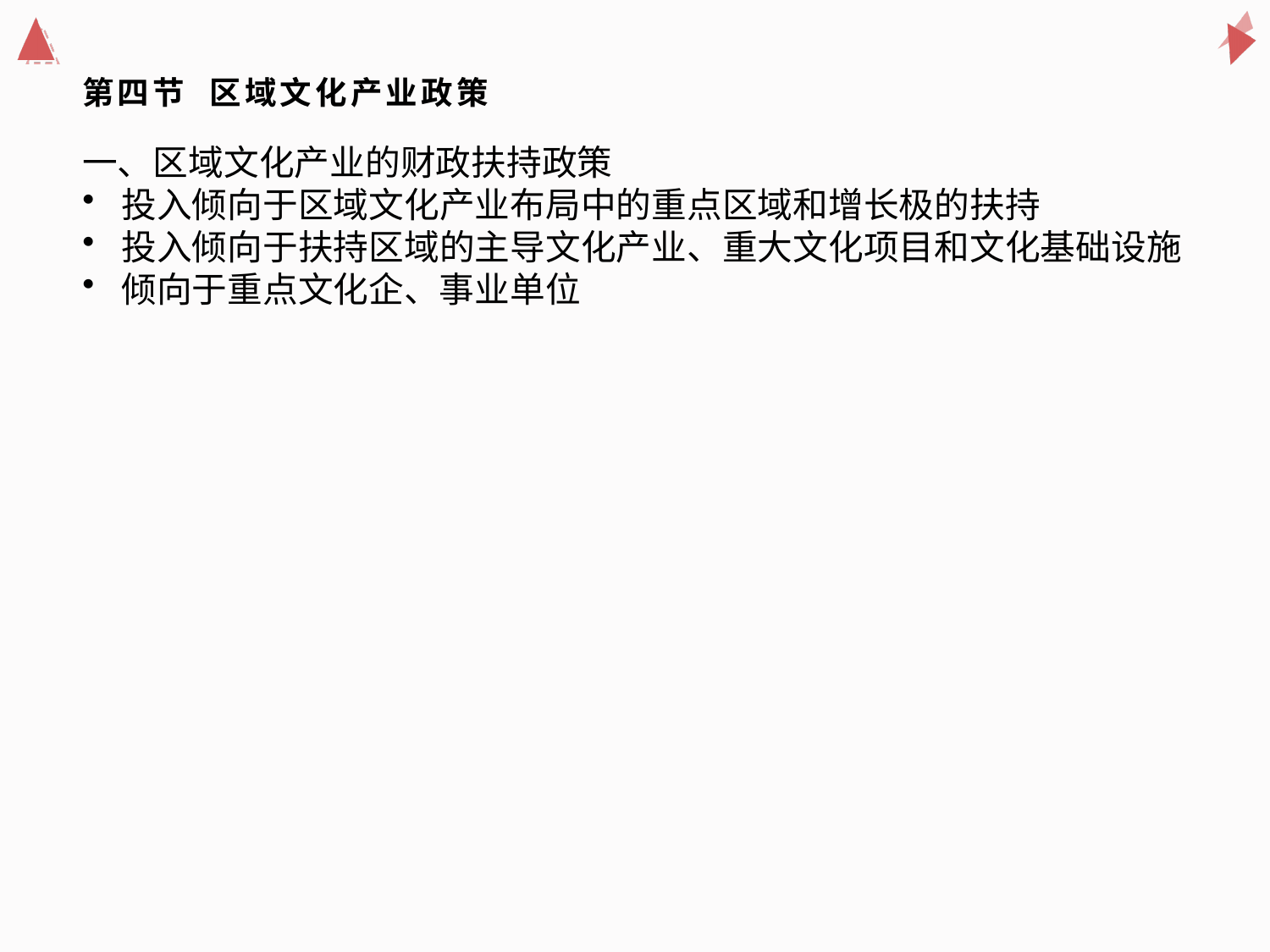

一、区域文化产业的财政扶持政策
投入倾向于区域文化产业布局中的重点区域和增长极的扶持
投入倾向于扶持区域的主导文化产业、重大文化项目和文化基础设施
倾向于重点文化企、事业单位
# 第四节  区域文化产业政策